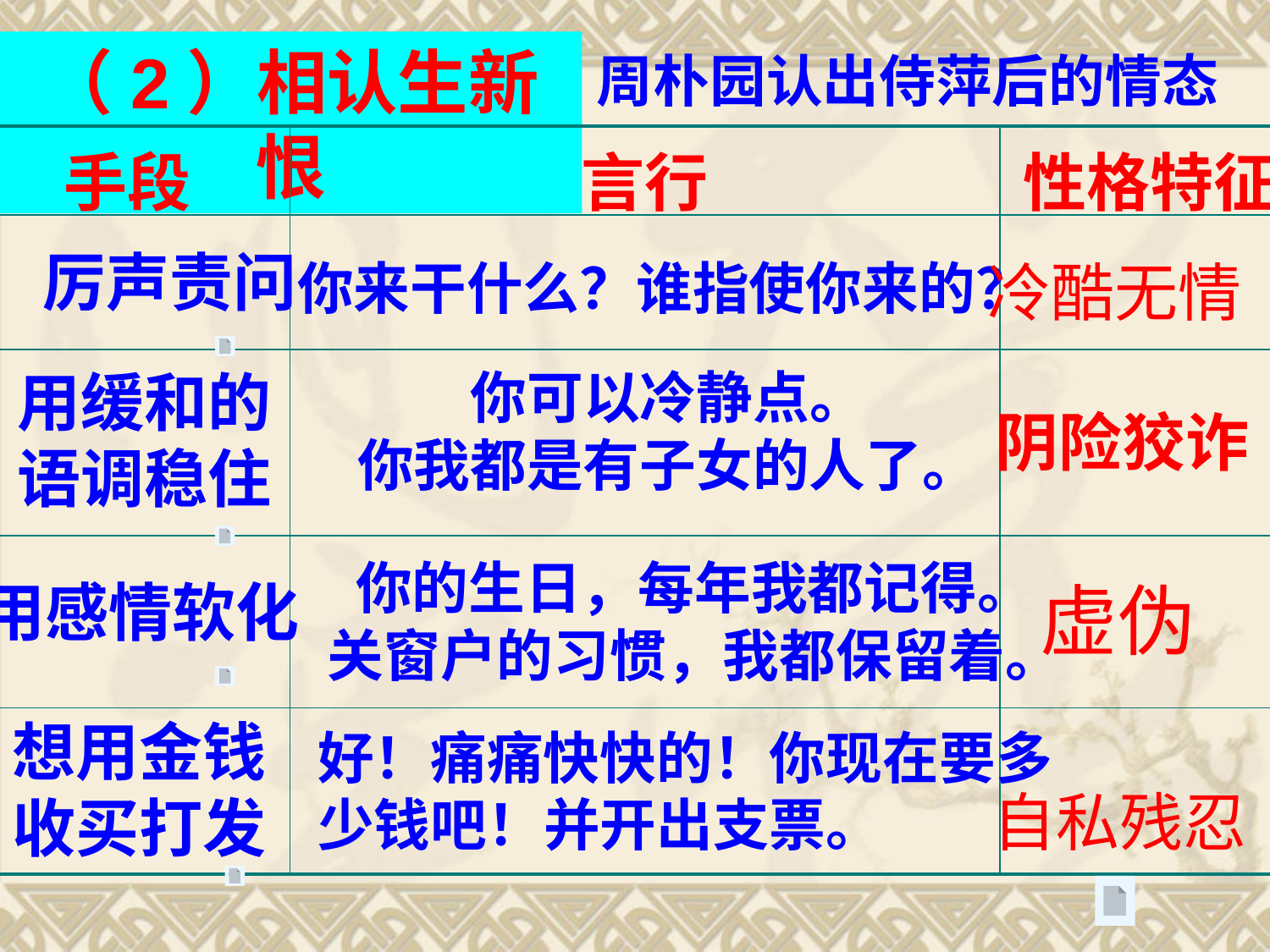

（2）相认生新恨
周朴园认出侍萍后的情态
| 手段 | 言行 | 性格特征 |
| --- | --- | --- |
|  |  |  |
|  |  |  |
|  |  |  |
|  |  |  |
厉声责问
你来干什么？谁指使你来的？
冷酷无情

用缓和的语调稳住
你可以冷静点。
你我都是有子女的人了。
阴险狡诈

你的生日，每年我都记得。
关窗户的习惯，我都保留着。
用感情软化
虚伪

想用金钱收买打发
好！痛痛快快的！你现在要多少钱吧！并开出支票。
自私残忍